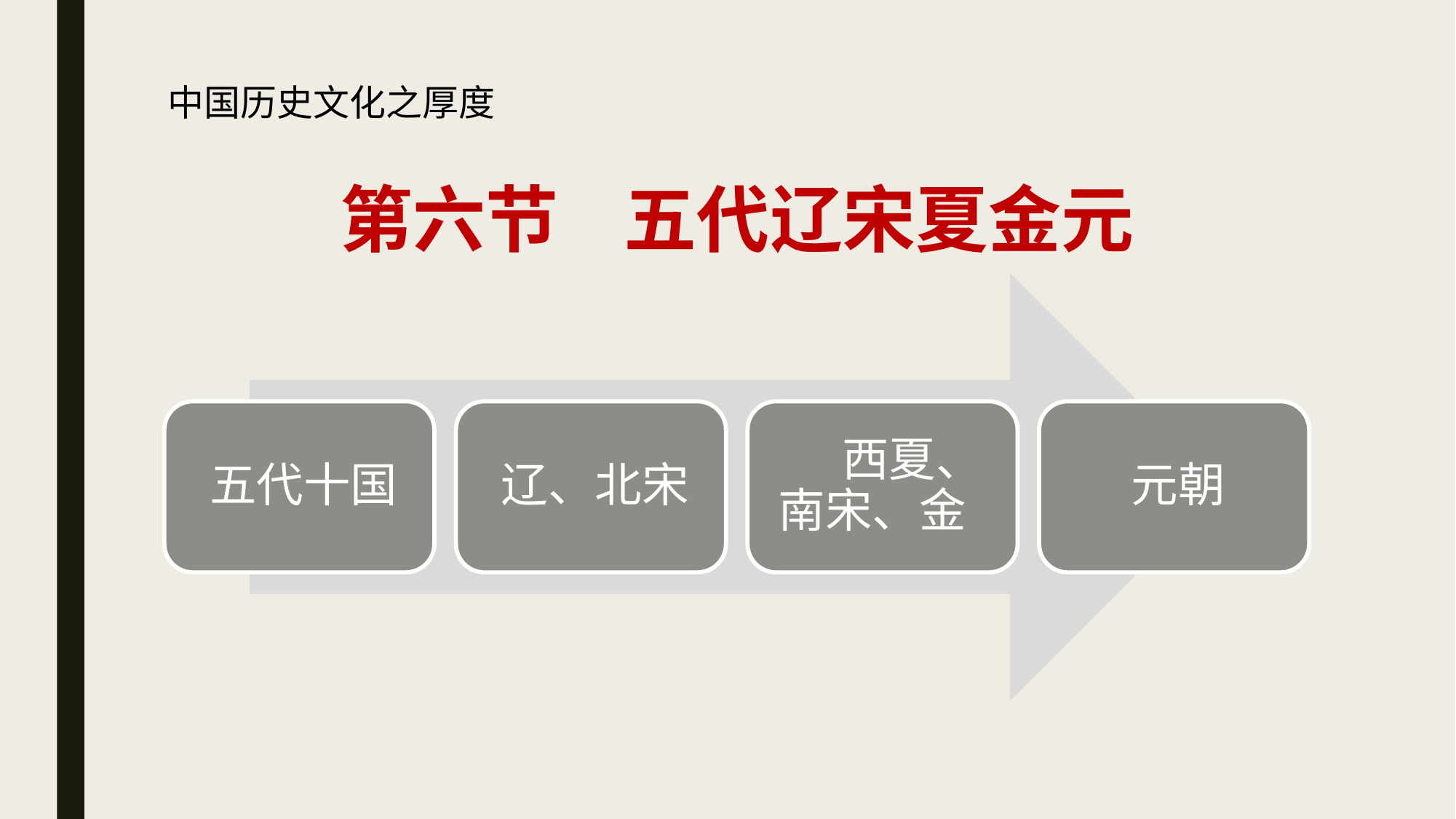

中国历史文化之厚度
# 第六节    五代辽宋夏金元
五代十国
辽、北宋
     西夏、南宋、金
元朝